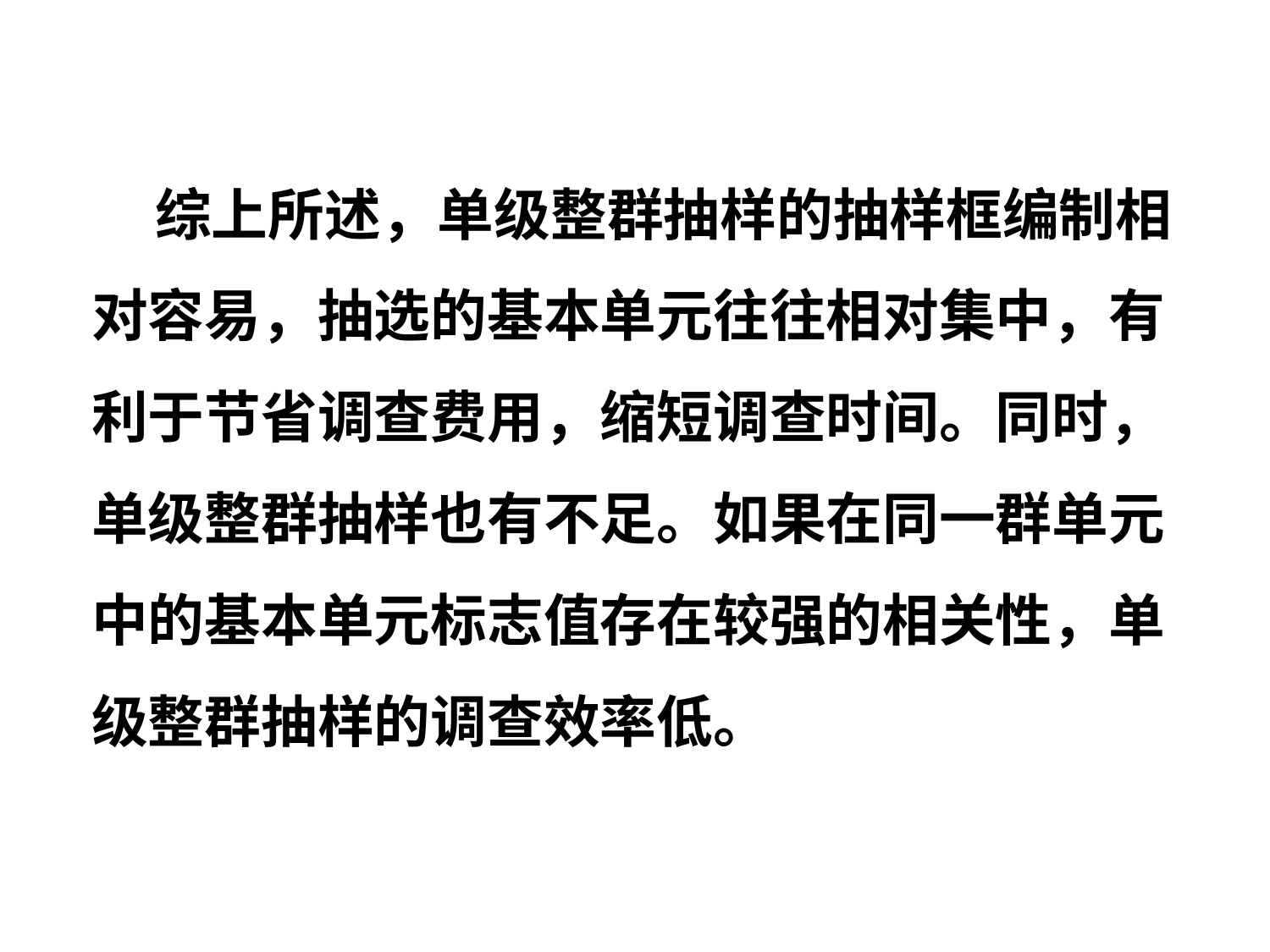

综上所述，单级整群抽样的抽样框编制相对容易，抽选的基本单元往往相对集中，有利于节省调查费用，缩短调查时间。同时，单级整群抽样也有不足。如果在同一群单元中的基本单元标志值存在较强的相关性，单级整群抽样的调查效率低。